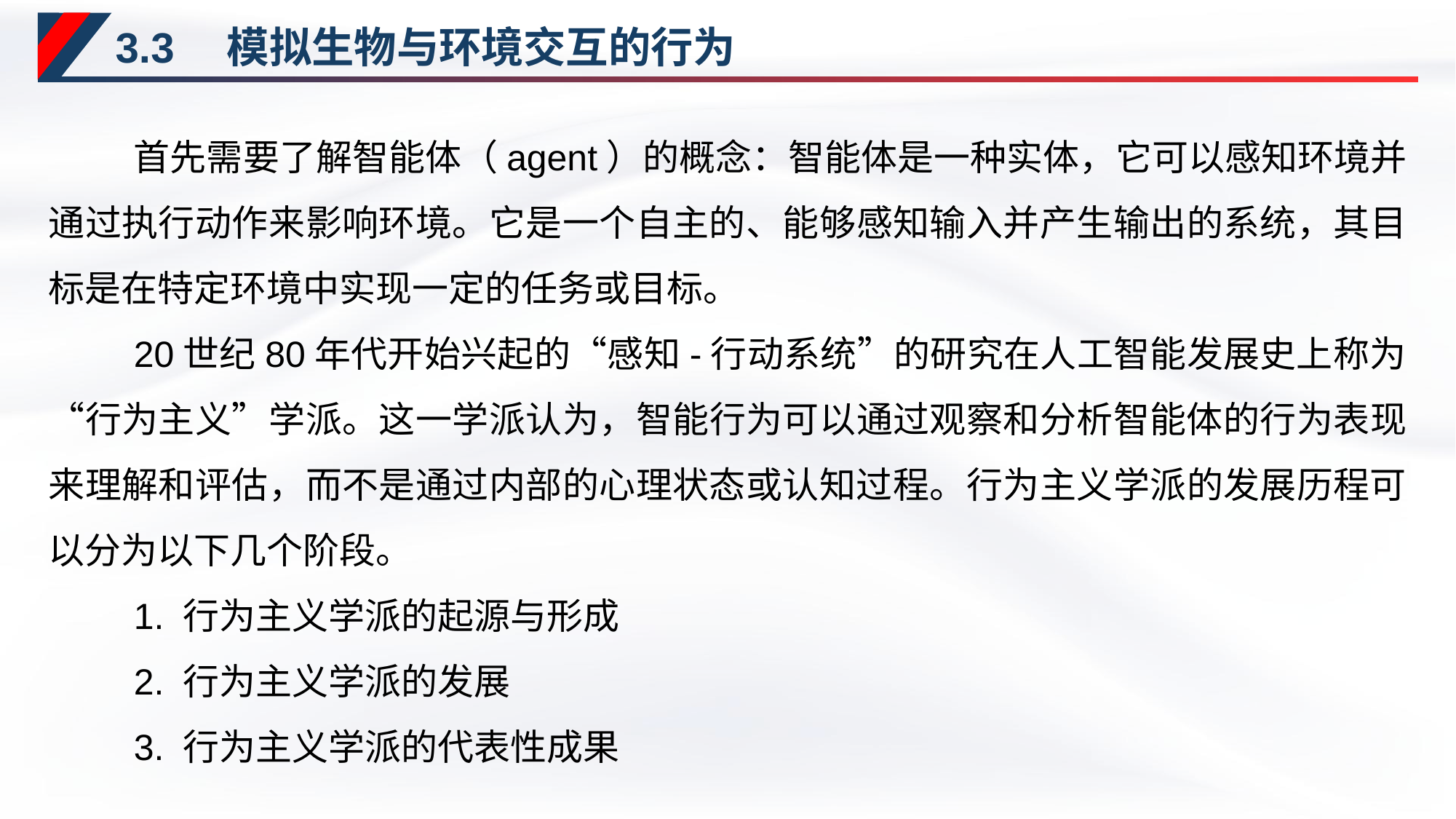

# 3.3　模拟生物与环境交互的行为
首先需要了解智能体（agent）的概念：智能体是一种实体，它可以感知环境并通过执行动作来影响环境。它是一个自主的、能够感知输入并产生输出的系统，其目标是在特定环境中实现一定的任务或目标。
20世纪80年代开始兴起的“感知-行动系统”的研究在人工智能发展史上称为“行为主义”学派。这一学派认为，智能行为可以通过观察和分析智能体的行为表现来理解和评估，而不是通过内部的心理状态或认知过程。行为主义学派的发展历程可以分为以下几个阶段。
1. 行为主义学派的起源与形成
2. 行为主义学派的发展
3. 行为主义学派的代表性成果